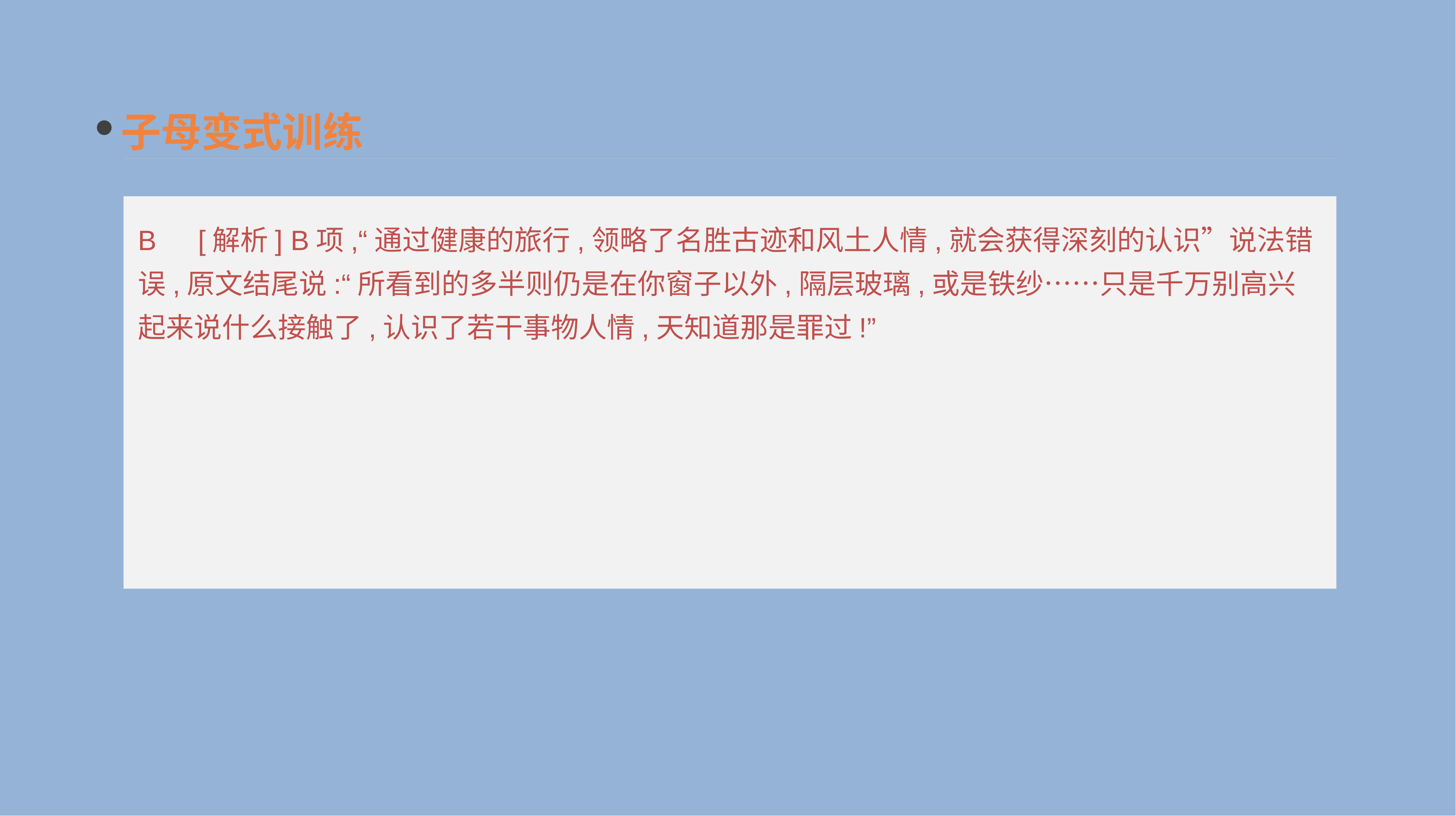

子母变式训练

B　[解析] B项,“通过健康的旅行,领略了名胜古迹和风土人情,就会获得深刻的认识”说法错误,原文结尾说:“所看到的多半则仍是在你窗子以外,隔层玻璃,或是铁纱……只是千万别高兴起来说什么接触了,认识了若干事物人情,天知道那是罪过!”